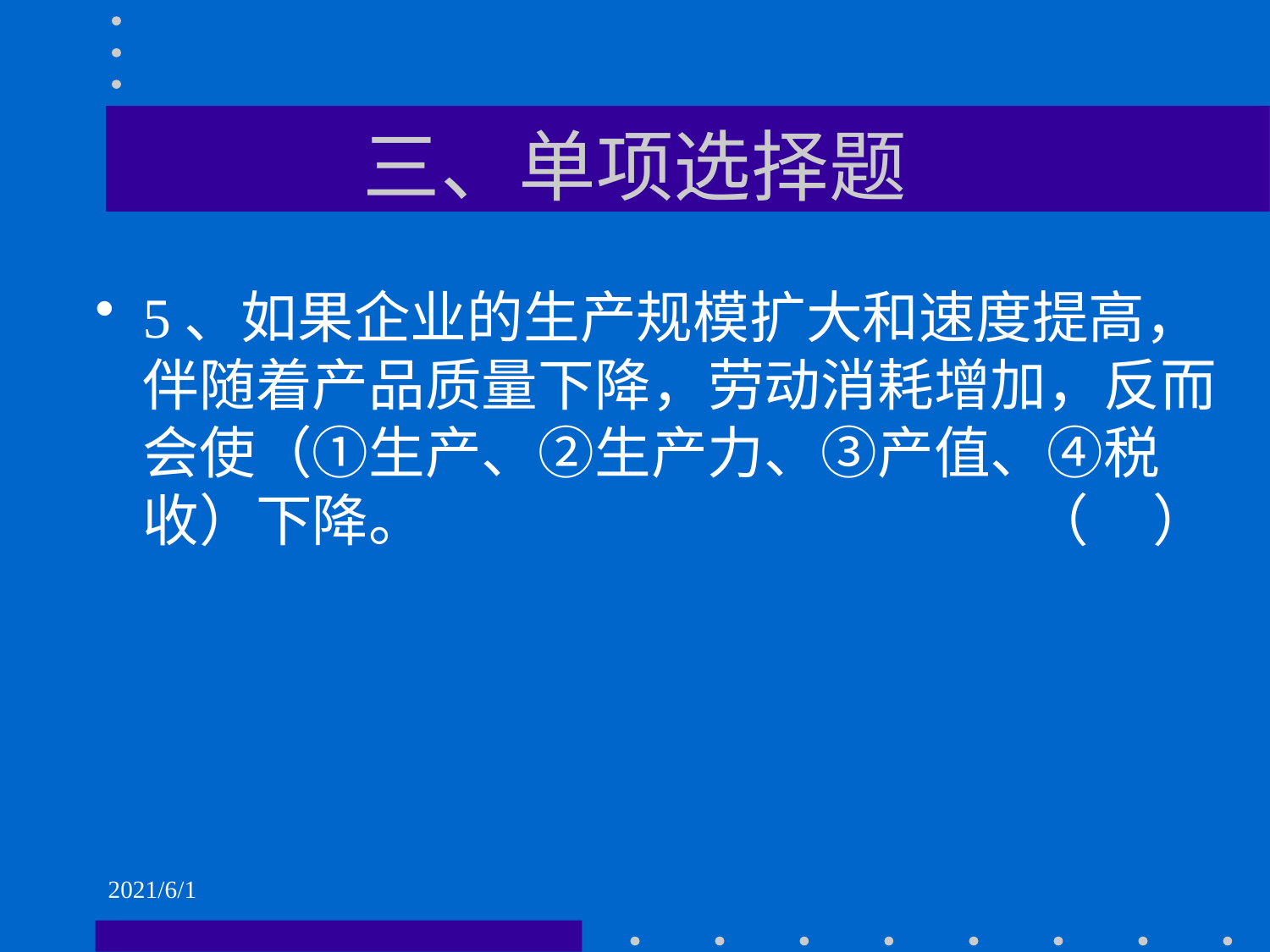

# 三、单项选择题
5、如果企业的生产规模扩大和速度提高，伴随着产品质量下降，劳动消耗增加，反而会使（①生产、②生产力、③产值、④税收）下降。                                                （     ）
2021/6/1